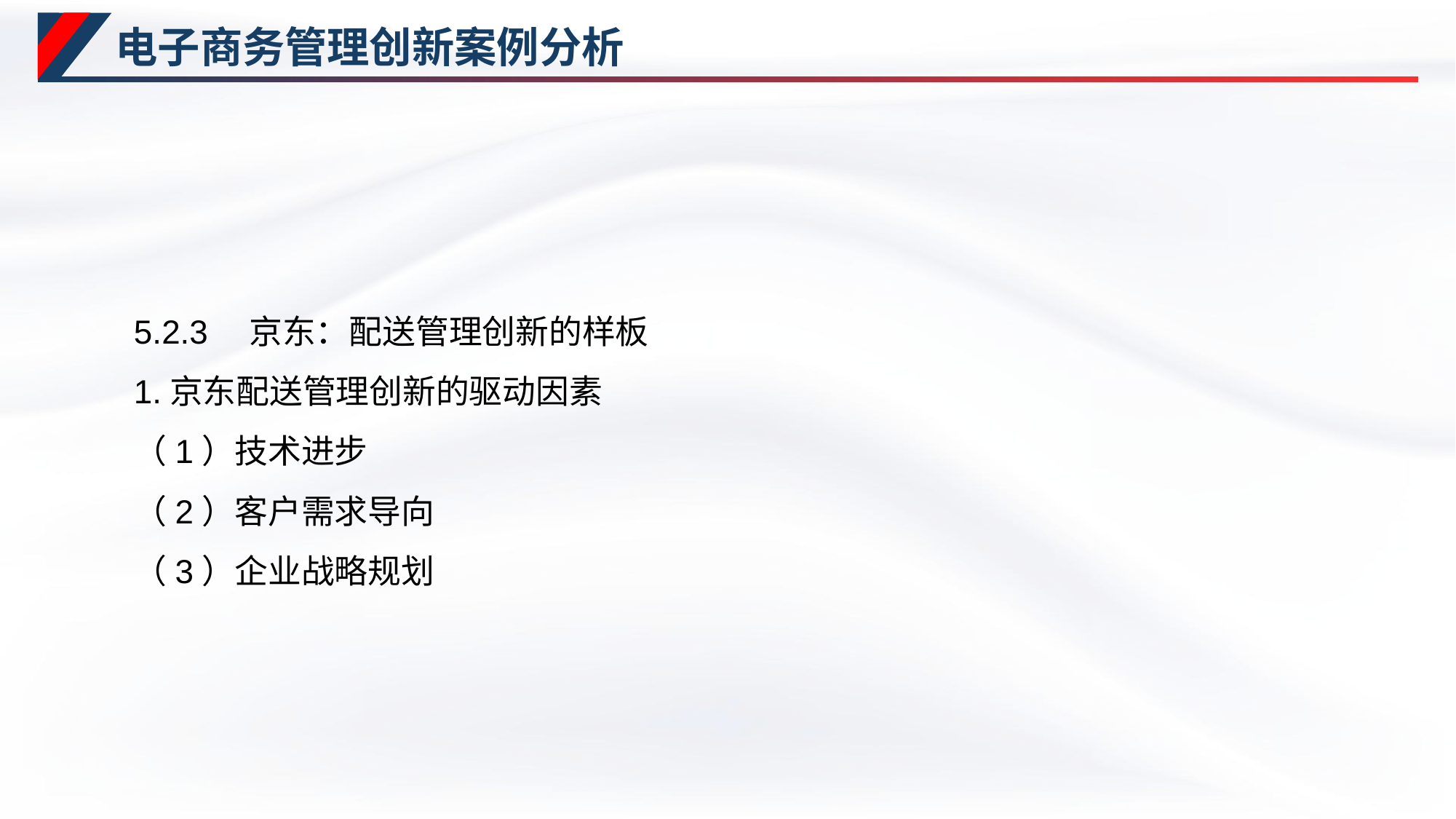

# 电子商务管理创新案例分析
5.2.3　京东：配送管理创新的样板
1.京东配送管理创新的驱动因素
（1）技术进步
（2）客户需求导向
（3）企业战略规划